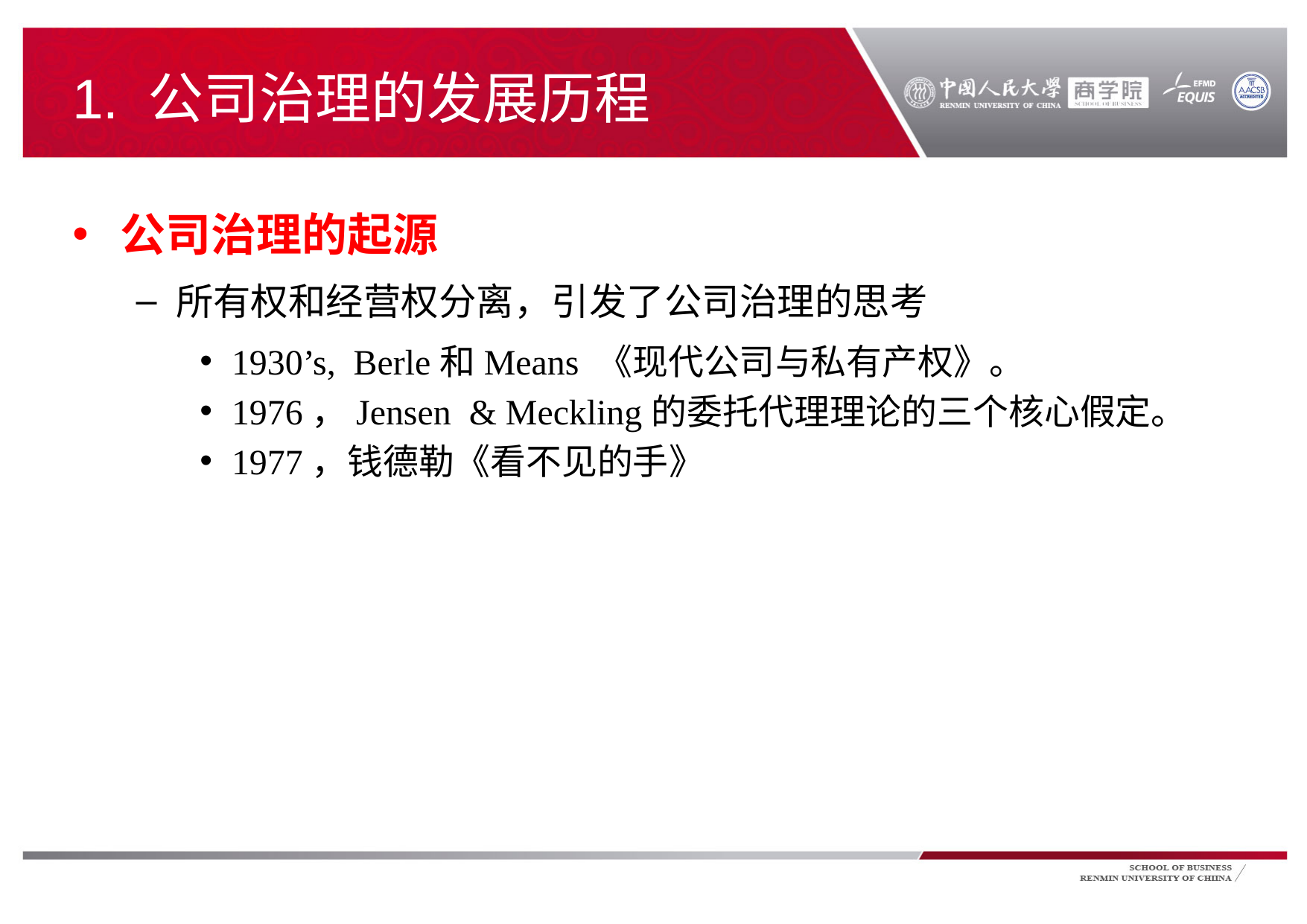

# 1. 公司治理的发展历程
公司治理的起源
所有权和经营权分离，引发了公司治理的思考
1930’s,  Berle和Means 《现代公司与私有产权》。
1976，Jensen  & Meckling的委托代理理论的三个核心假定。
1977，钱德勒《看不见的手》